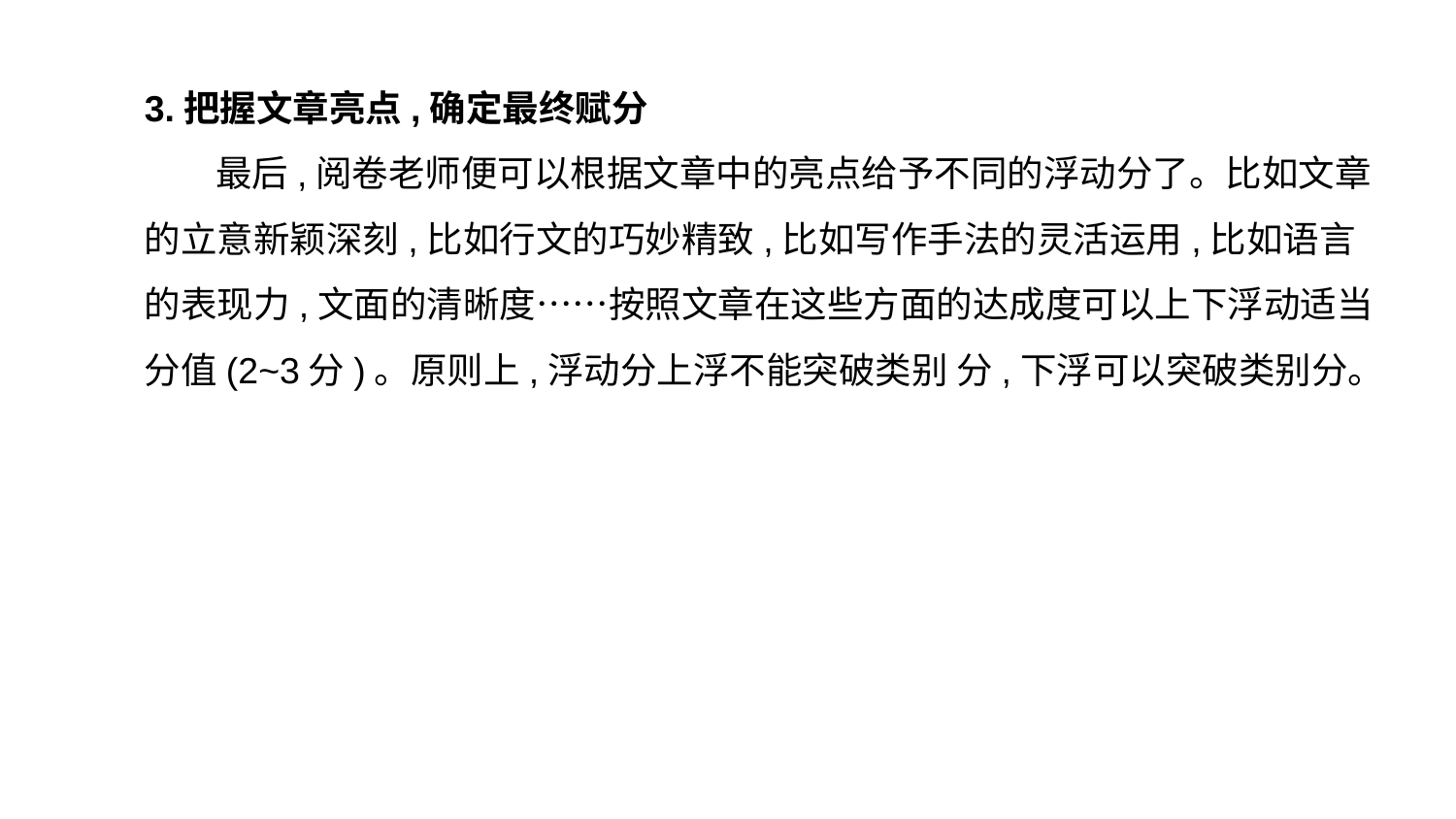

3.把握文章亮点,确定最终赋分
最后,阅卷老师便可以根据文章中的亮点给予不同的浮动分了。比如文章的立意新颖深刻,比如行文的巧妙精致,比如写作手法的灵活运用,比如语言的表现力,文面的清晰度……按照文章在这些方面的达成度可以上下浮动适当分值(2~3分)。原则上,浮动分上浮不能突破类别 分,下浮可以突破类别分。